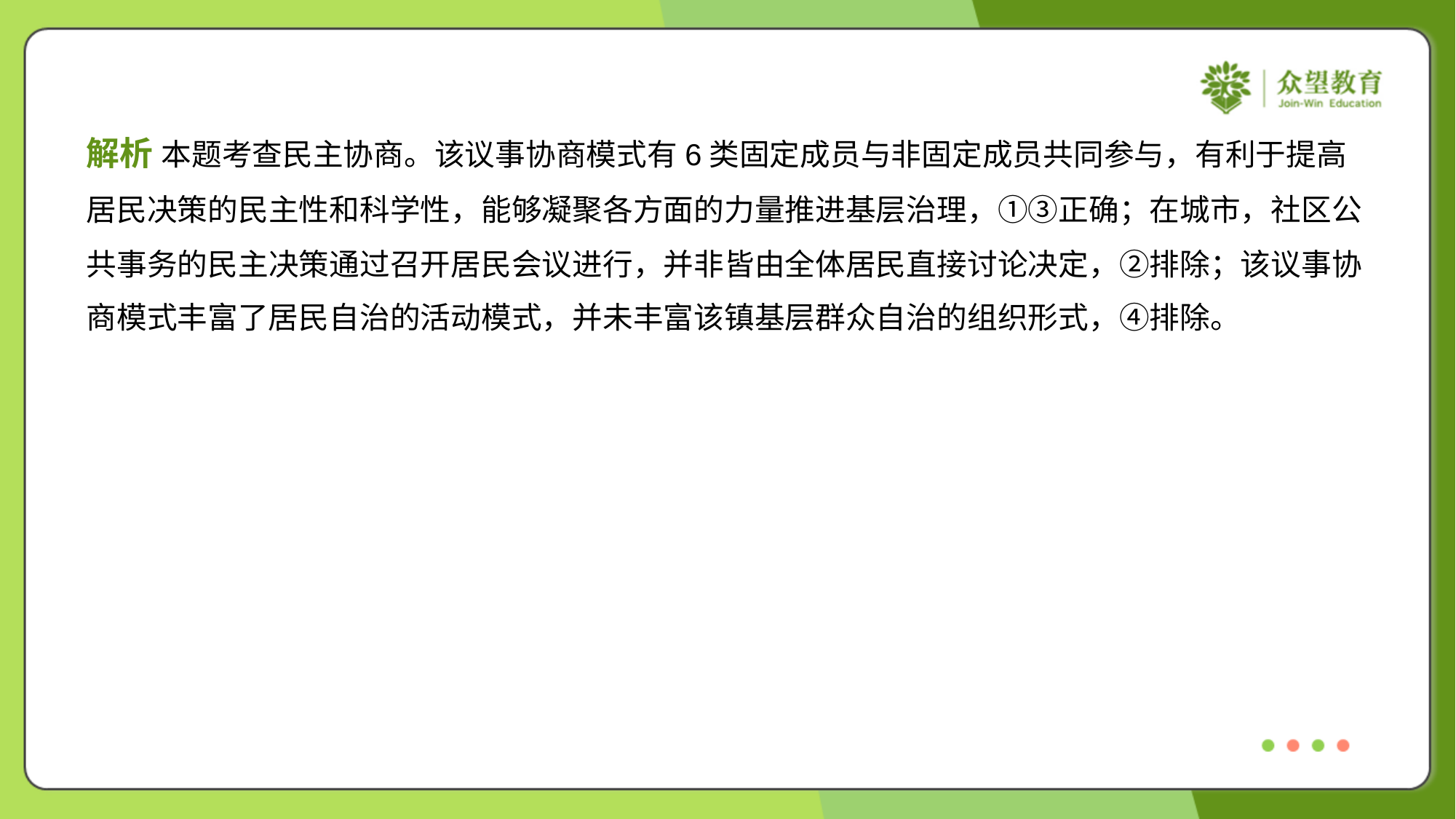

解析 本题考查民主协商。该议事协商模式有6类固定成员与非固定成员共同参与，有利于提高
居民决策的民主性和科学性，能够凝聚各方面的力量推进基层治理，①③正确；在城市，社区公
共事务的民主决策通过召开居民会议进行，并非皆由全体居民直接讨论决定，②排除；该议事协
商模式丰富了居民自治的活动模式，并未丰富该镇基层群众自治的组织形式，④排除。